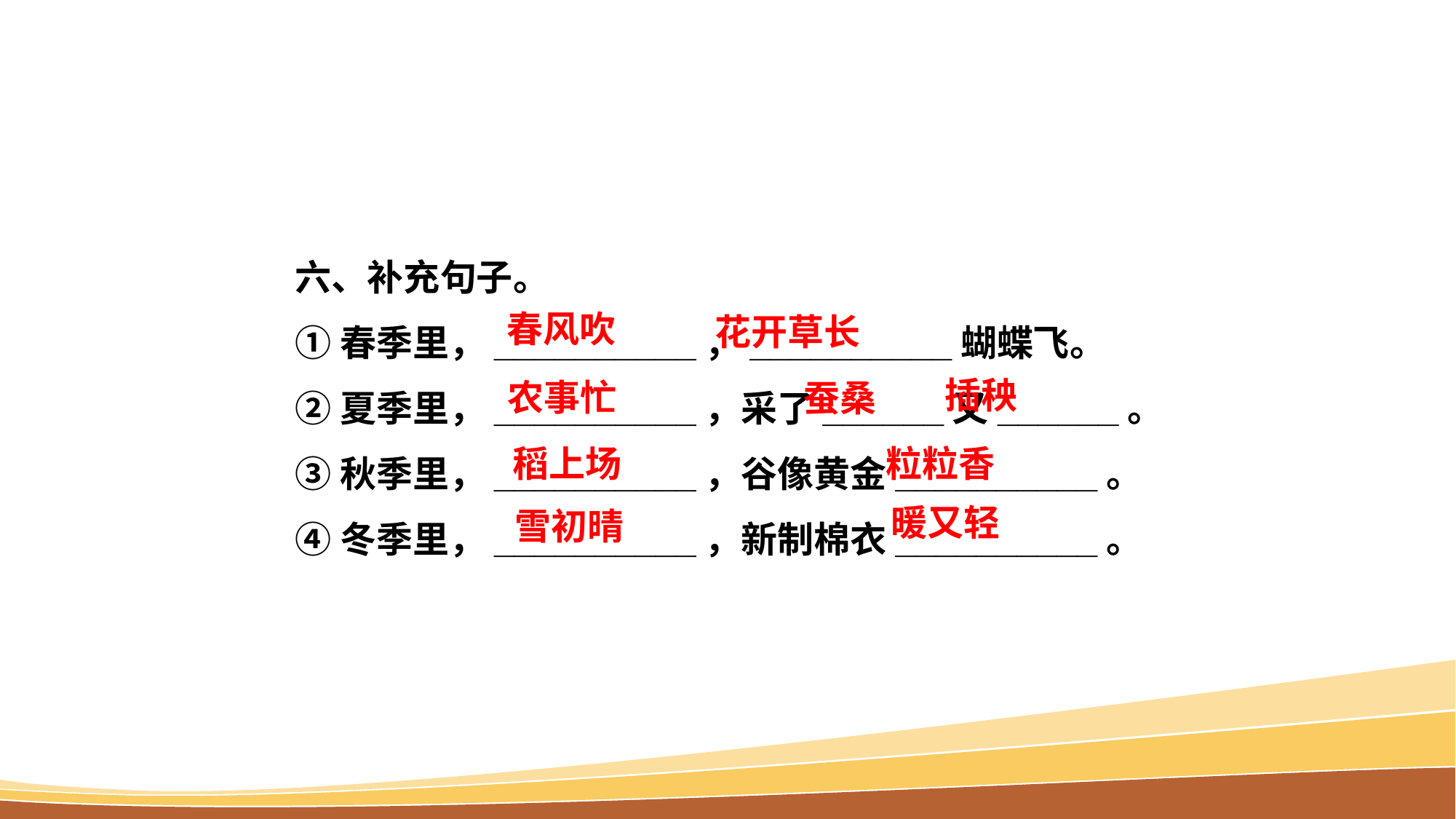

六、补充句子。
①春季里，__________，__________蝴蝶飞。
②夏季里，__________，采了______又______。
③秋季里，__________，谷像黄金__________。
④冬季里，__________，新制棉衣__________。
春风吹
花开草长
插秧
农事忙
蚕桑
稻上场
粒粒香
暖又轻
雪初晴